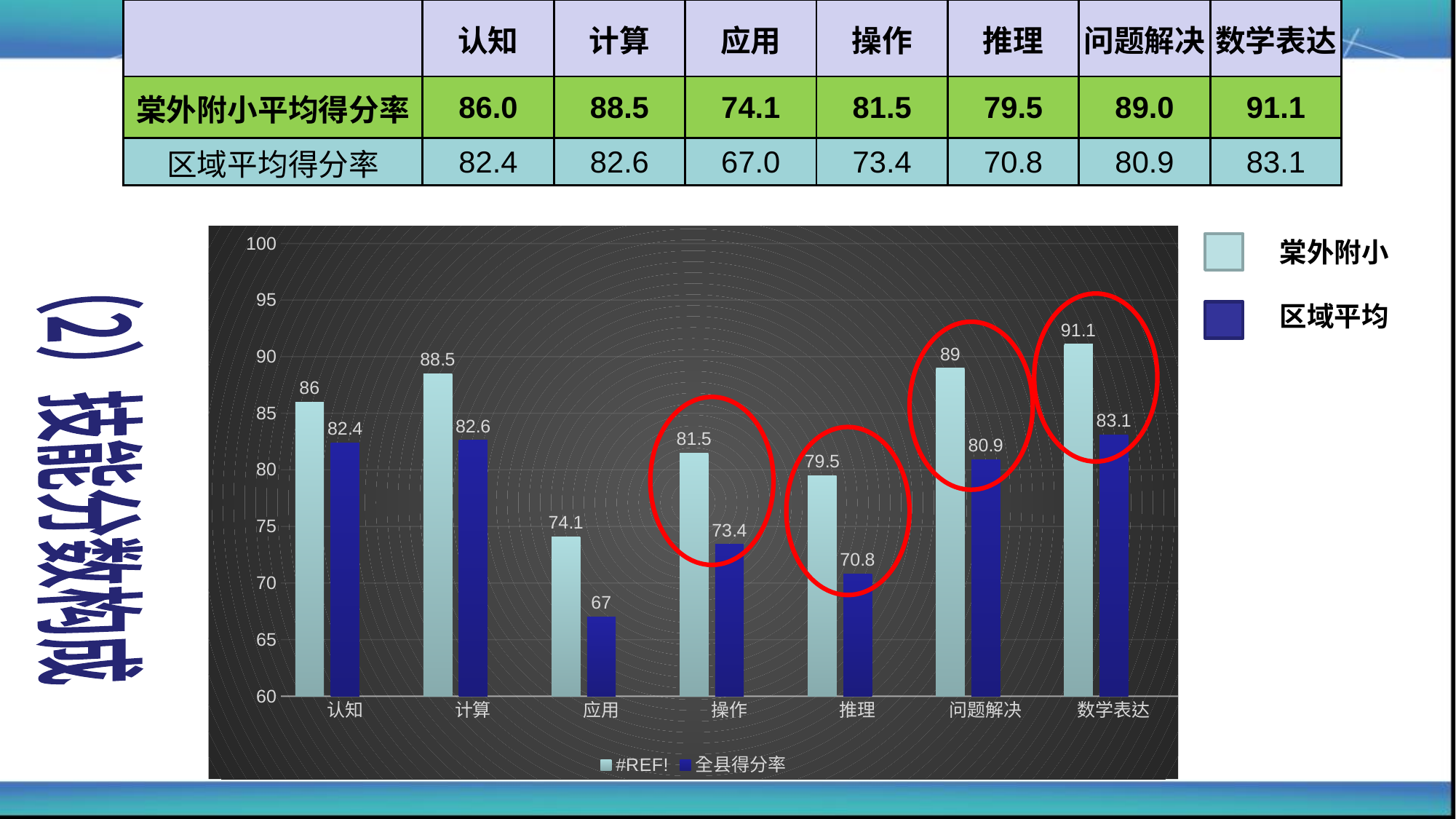

|  | 认知 | 计算 | 应用 | 操作 | 推理 | 问题解决 | 数学表达 |
| --- | --- | --- | --- | --- | --- | --- | --- |
| 棠外附小平均得分率 | 86.0 | 88.5 | 74.1 | 81.5 | 79.5 | 89.0 | 91.1 |
| 区域平均得分率 | 82.4 | 82.6 | 67.0 | 73.4 | 70.8 | 80.9 | 83.1 |

### Chart

| Category | #REF! | 全县得分率 | 列1 |
|---|---|---|---|
| 认知 | 86.0 | 82.4 | None |
| 计算 | 88.5 | 82.6 | None |
| 应用 | 74.1 | 67.0 | None |
| 操作 | 81.5 | 73.4 | None |
| 推理 | 79.5 | 70.8 | None |
| 问题解决 | 89.0 | 80.9 | None |
| 数学表达 | 91.1 | 83.1 | None |
棠外附小

区域平均

（2）技能分数构成